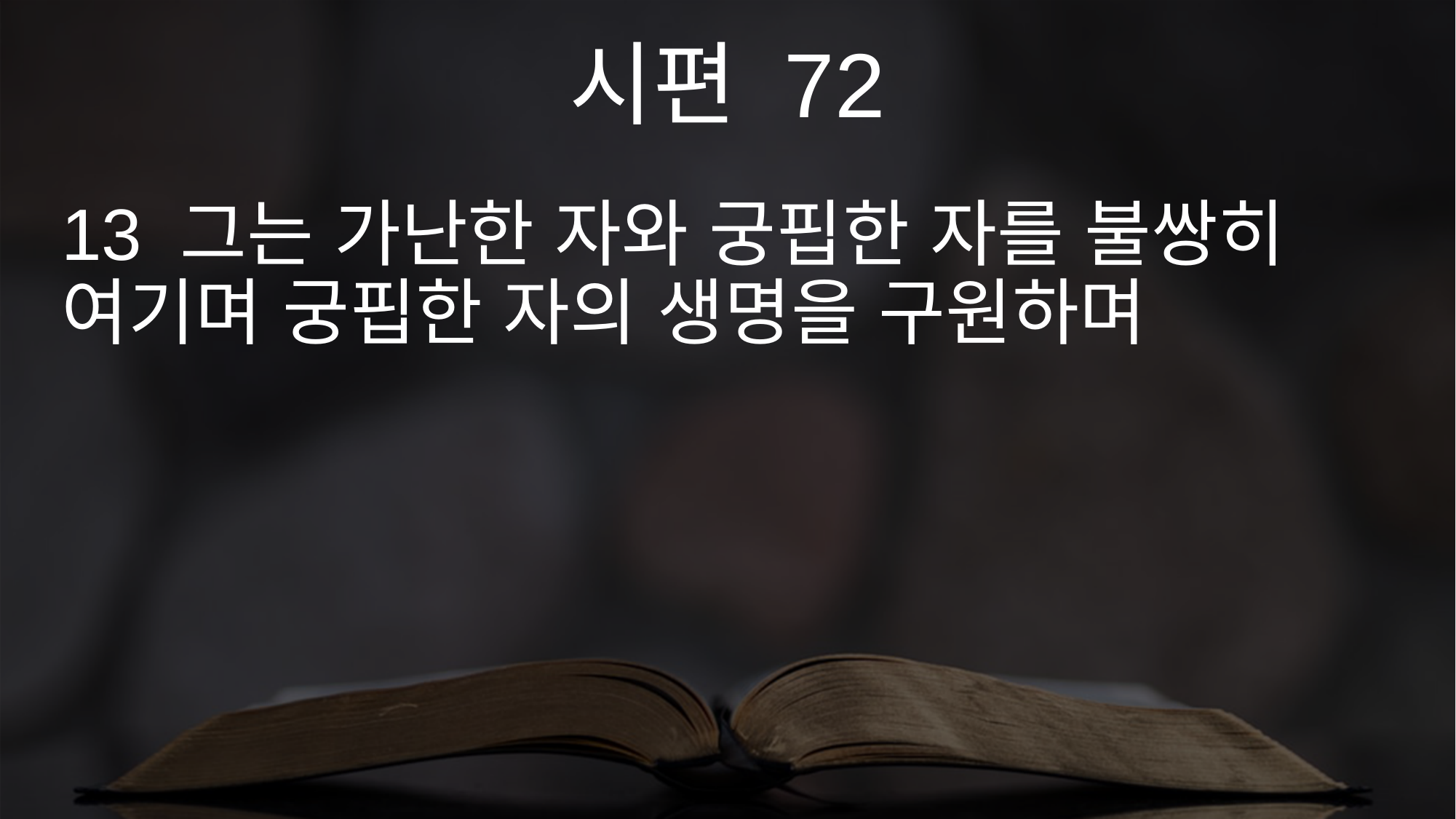

시편 72
13 그는 가난한 자와 궁핍한 자를 불쌍히 여기며 궁핍한 자의 생명을 구원하며